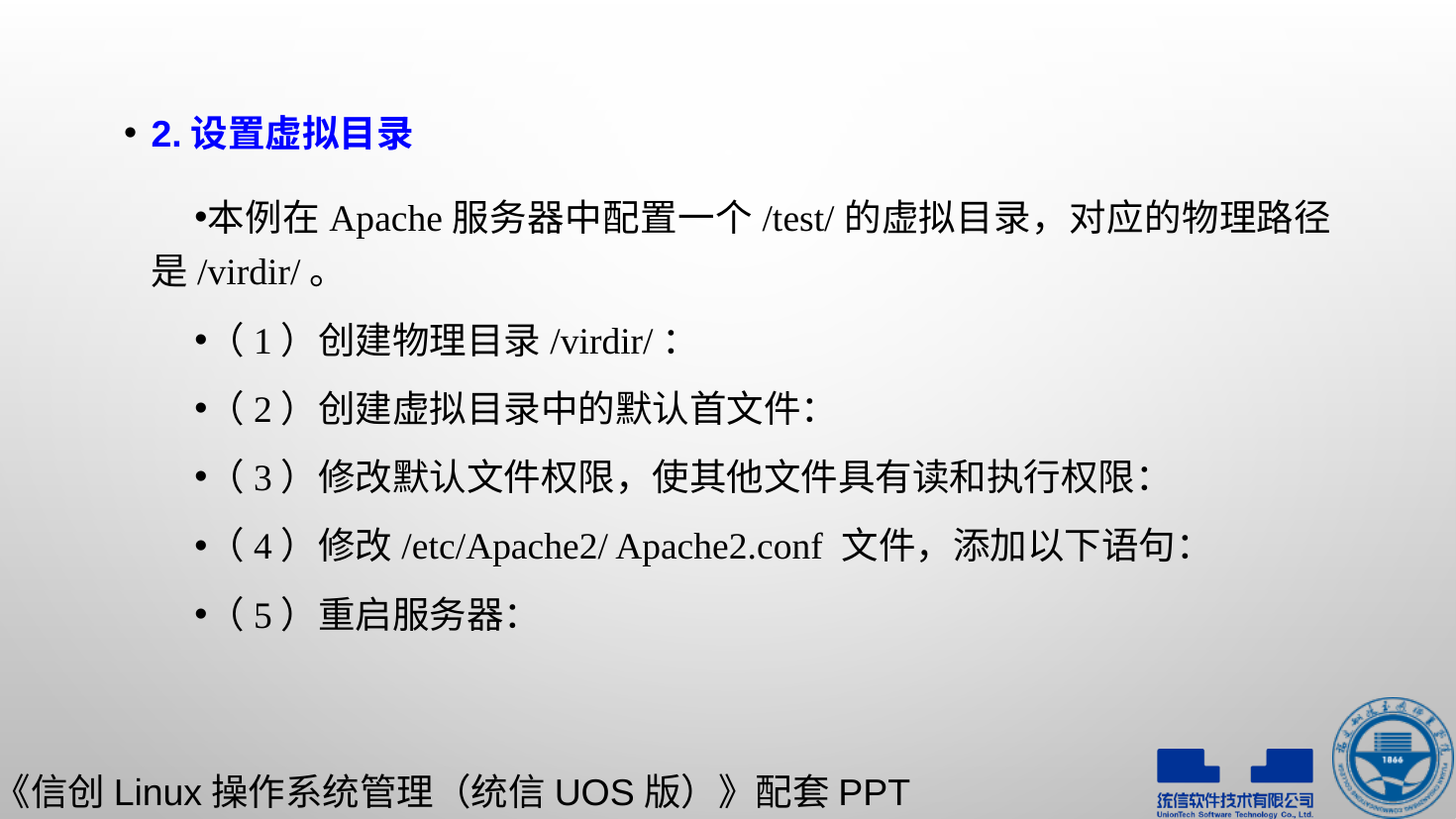

2.设置虚拟目录
本例在Apache服务器中配置一个/test/的虚拟目录，对应的物理路径是/virdir/。
（1）创建物理目录/virdir/：
（2）创建虚拟目录中的默认首文件：
（3）修改默认文件权限，使其他文件具有读和执行权限：
（4）修改/etc/Apache2/ Apache2.conf 文件，添加以下语句：
（5）重启服务器：